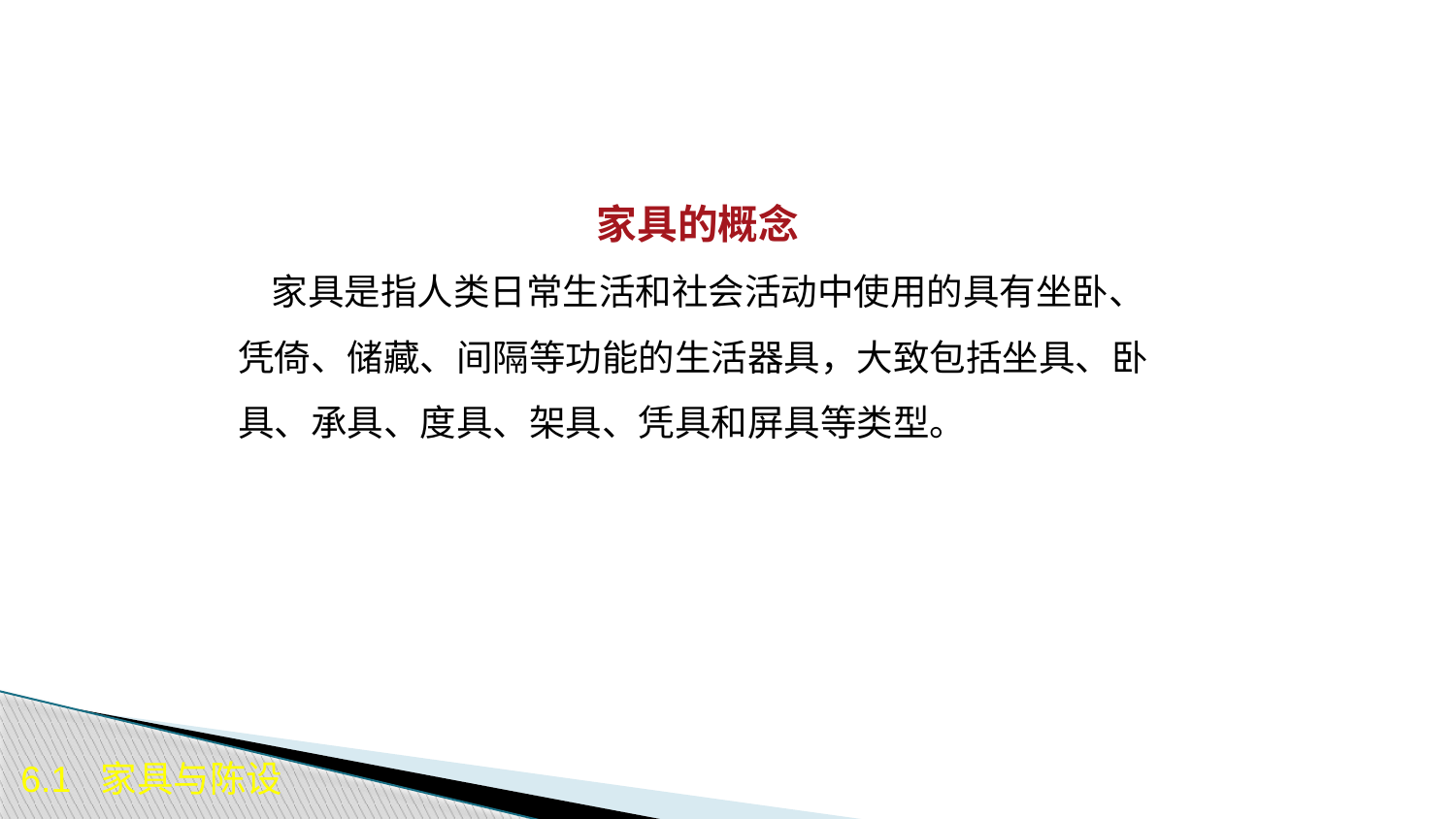

家具的概念
   家具是指人类日常生活和社会活动中使用的具有坐卧、凭倚、储藏、间隔等功能的生活器具，大致包括坐具、卧具、承具、度具、架具、凭具和屏具等类型。
6.1  家具与陈设